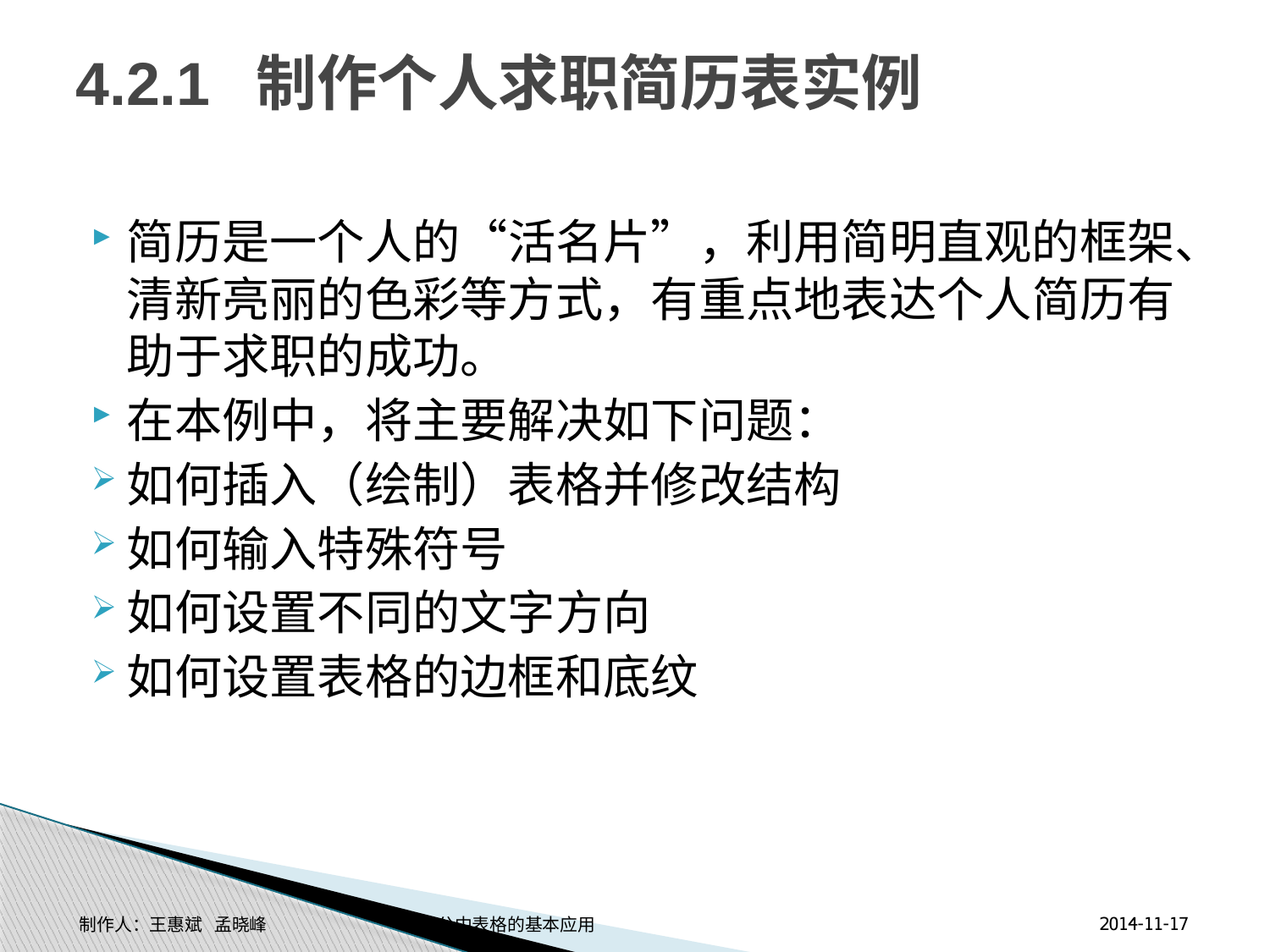

# 4.2.1  制作个人求职简历表实例
简历是一个人的“活名片”，利用简明直观的框架、清新亮丽的色彩等方式，有重点地表达个人简历有助于求职的成功。
在本例中，将主要解决如下问题：
如何插入（绘制）表格并修改结构
如何输入特殊符号
如何设置不同的文字方向
如何设置表格的边框和底纹

2014-11-17
制作人：王惠斌   孟晓峰                                      办公中表格的基本应用